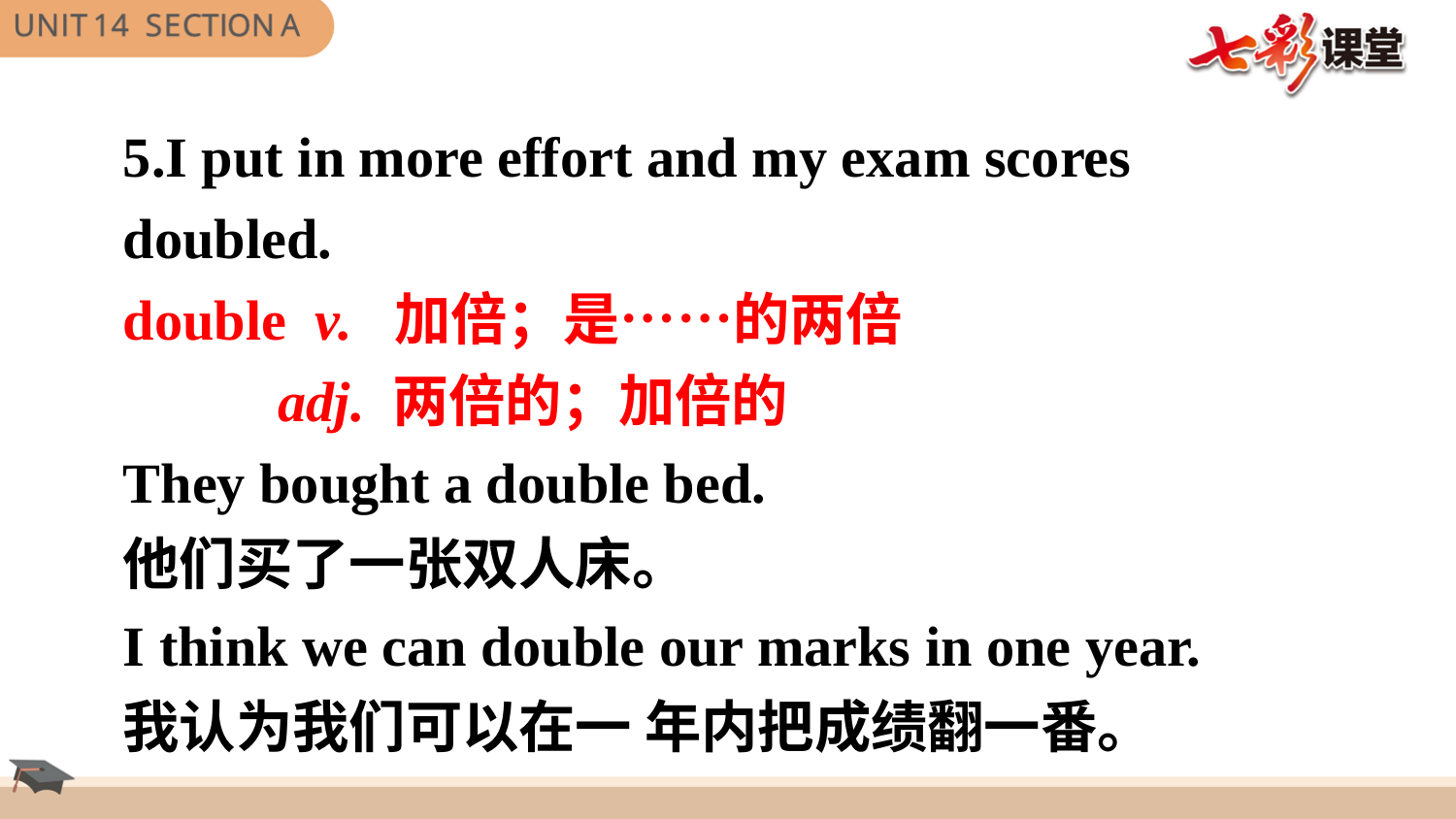

5.I put in more effort and my exam scores doubled.
double  v.  加倍；是……的两倍
           adj. 两倍的；加倍的
They bought a double bed.
他们买了一张双人床。
I think we can double our marks in one year.
我认为我们可以在一 年内把成绩翻一番。